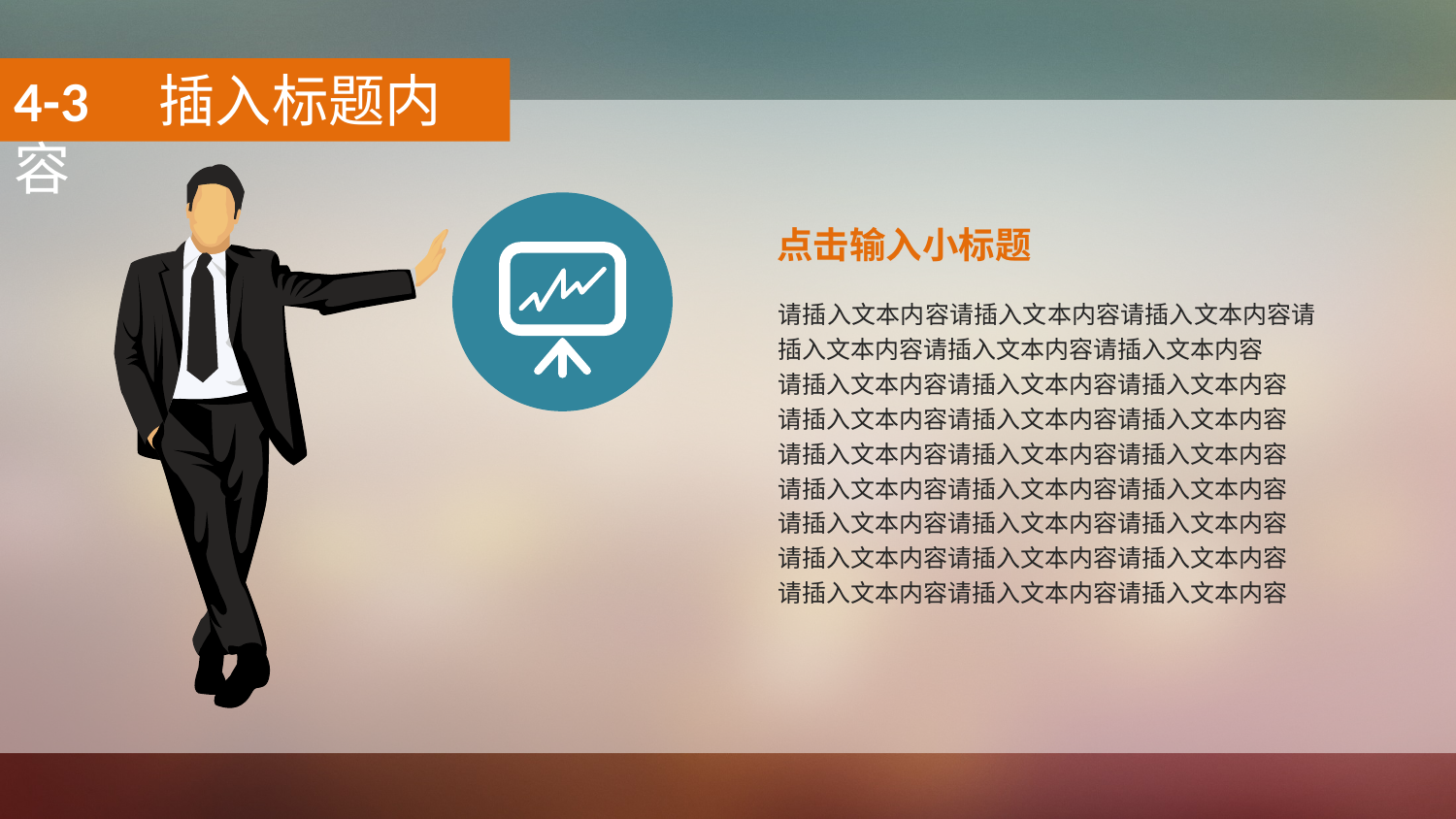

4-3　插入标题内容

点击输入小标题
请插入文本内容请插入文本内容请插入文本内容请插入文本内容请插入文本内容请插入文本内容
请插入文本内容请插入文本内容请插入文本内容
请插入文本内容请插入文本内容请插入文本内容
请插入文本内容请插入文本内容请插入文本内容
请插入文本内容请插入文本内容请插入文本内容
请插入文本内容请插入文本内容请插入文本内容
请插入文本内容请插入文本内容请插入文本内容
请插入文本内容请插入文本内容请插入文本内容